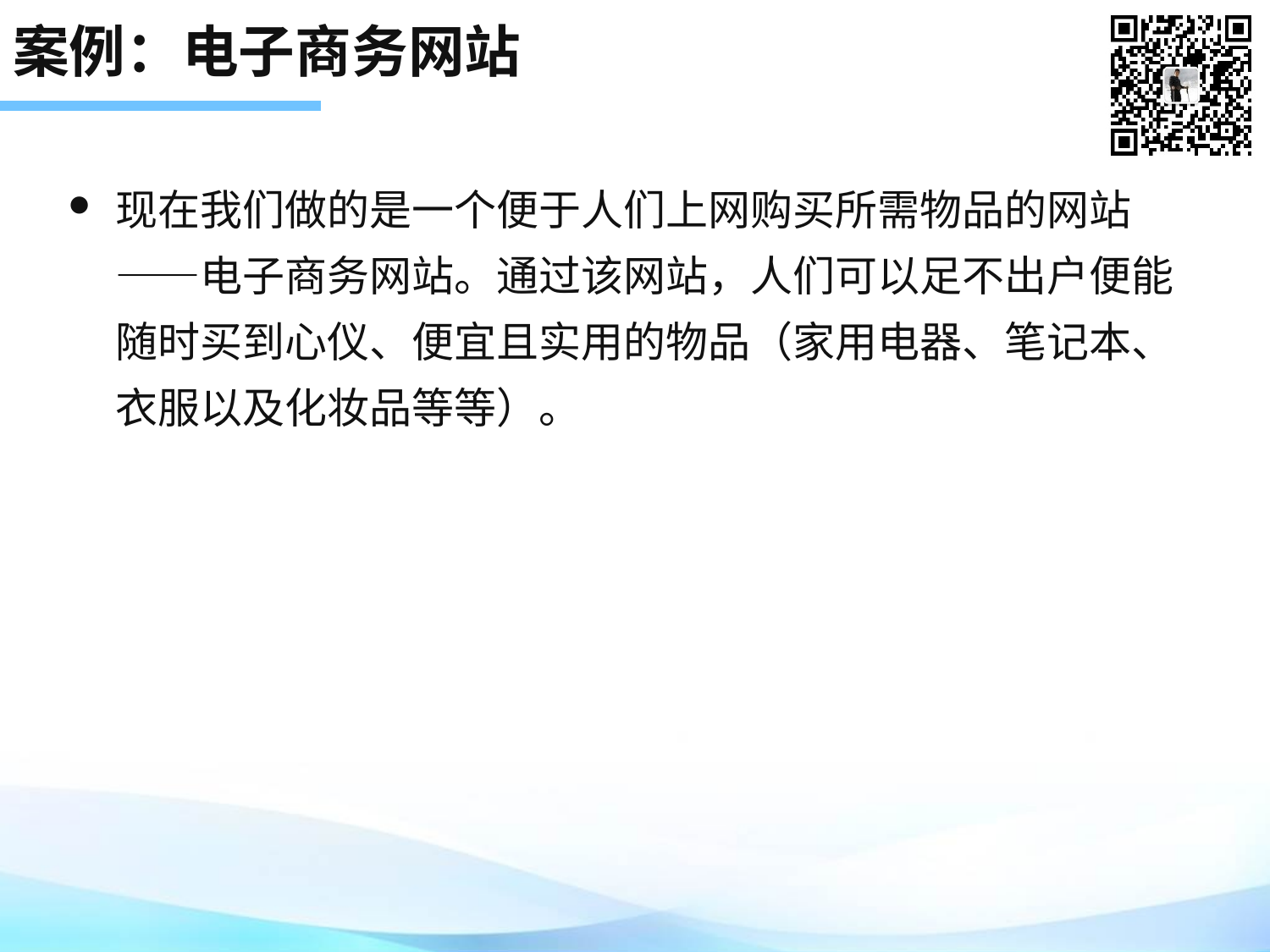

# 案例：电子商务网站
现在我们做的是一个便于人们上网购买所需物品的网站——电子商务网站。通过该网站，人们可以足不出户便能随时买到心仪、便宜且实用的物品（家用电器、笔记本、衣服以及化妆品等等）。